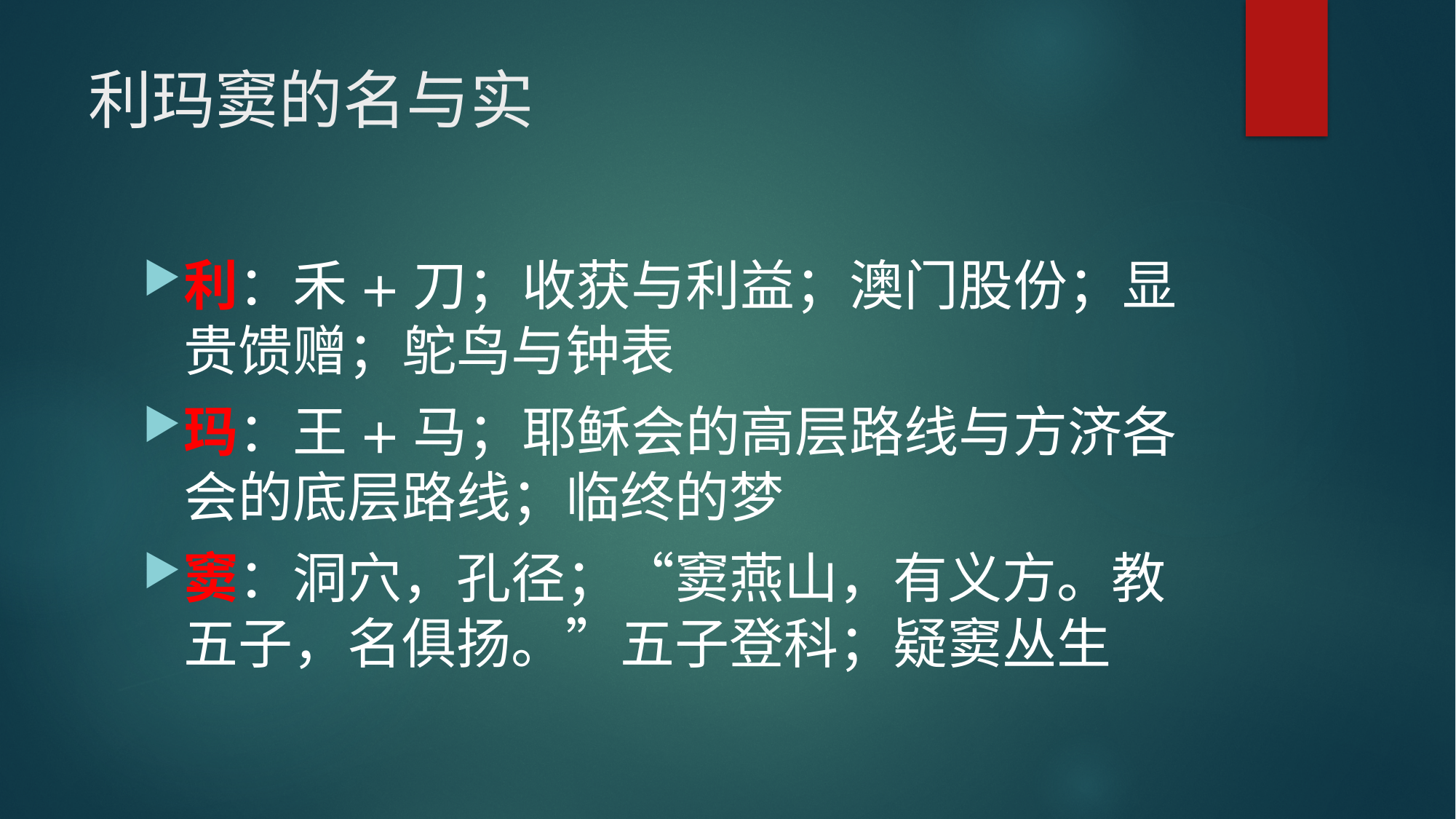

# 利玛窦的名与实
利：禾+刀；收获与利益；澳门股份；显贵馈赠；鸵鸟与钟表
玛：王+马；耶稣会的高层路线与方济各会的底层路线；临终的梦
窦：洞穴，孔径；“窦燕山，有义方。教五子，名俱扬。”五子登科；疑窦丛生